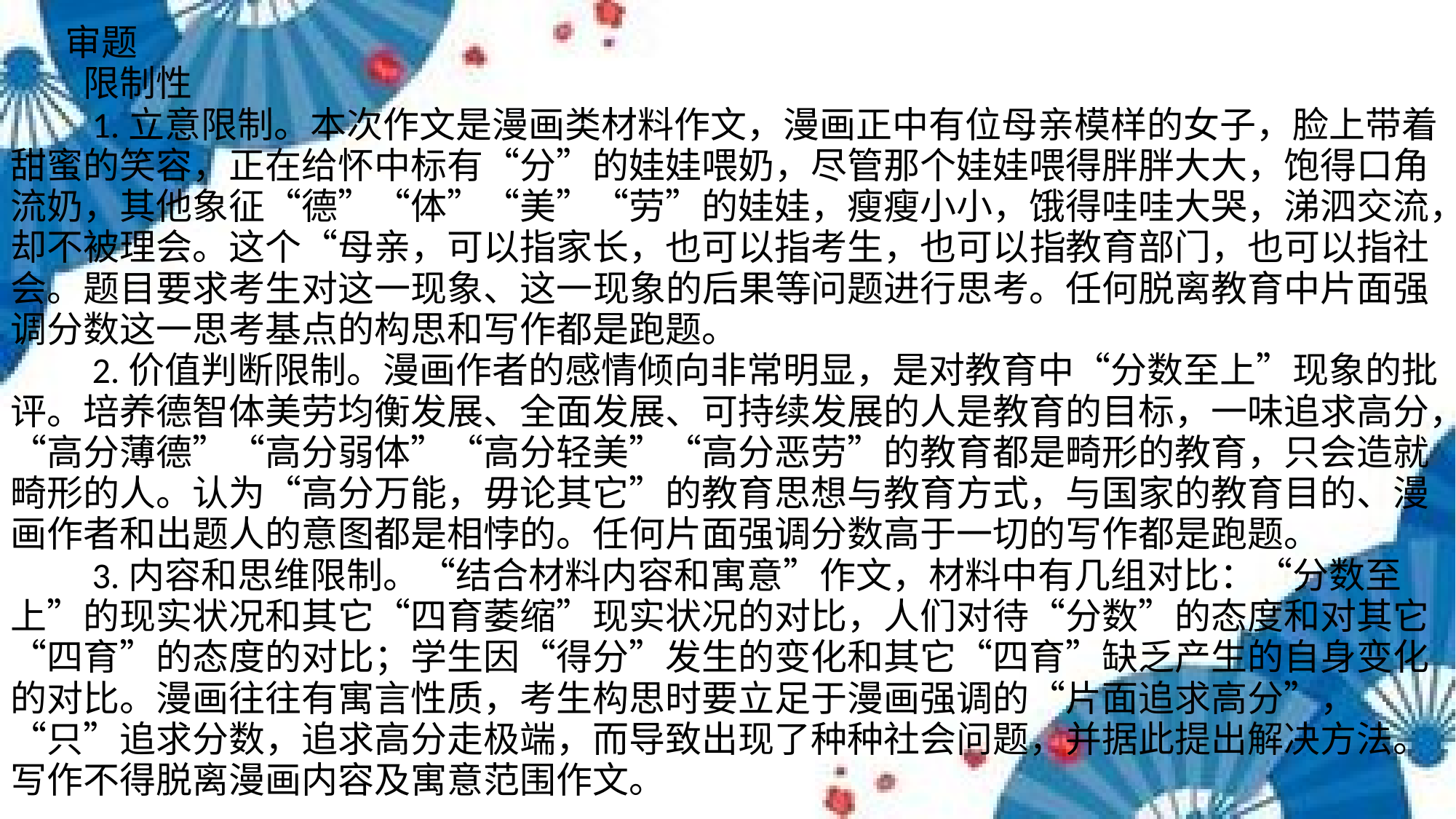

审题
　　限制性
　　1.立意限制。本次作文是漫画类材料作文，漫画正中有位母亲模样的女子，脸上带着甜蜜的笑容，正在给怀中标有“分”的娃娃喂奶，尽管那个娃娃喂得胖胖大大，饱得口角流奶，其他象征“德”“体”“美”“劳”的娃娃，瘦瘦小小，饿得哇哇大哭，涕泗交流，却不被理会。这个“母亲，可以指家长，也可以指考生，也可以指教育部门，也可以指社会。题目要求考生对这一现象、这一现象的后果等问题进行思考。任何脱离教育中片面强调分数这一思考基点的构思和写作都是跑题。
　　2.价值判断限制。漫画作者的感情倾向非常明显，是对教育中“分数至上”现象的批评。培养德智体美劳均衡发展、全面发展、可持续发展的人是教育的目标，一味追求高分，“高分薄德”“高分弱体”“高分轻美”“高分恶劳”的教育都是畸形的教育，只会造就畸形的人。认为“高分万能，毋论其它”的教育思想与教育方式，与国家的教育目的、漫画作者和出题人的意图都是相悖的。任何片面强调分数高于一切的写作都是跑题。
　　3.内容和思维限制。“结合材料内容和寓意”作文，材料中有几组对比：“分数至上”的现实状况和其它“四育萎缩”现实状况的对比，人们对待“分数”的态度和对其它“四育”的态度的对比；学生因“得分”发生的变化和其它“四育”缺乏产生的自身变化的对比。漫画往往有寓言性质，考生构思时要立足于漫画强调的“片面追求高分”，“只”追求分数，追求高分走极端，而导致出现了种种社会问题，并据此提出解决方法。写作不得脱离漫画内容及寓意范围作文。